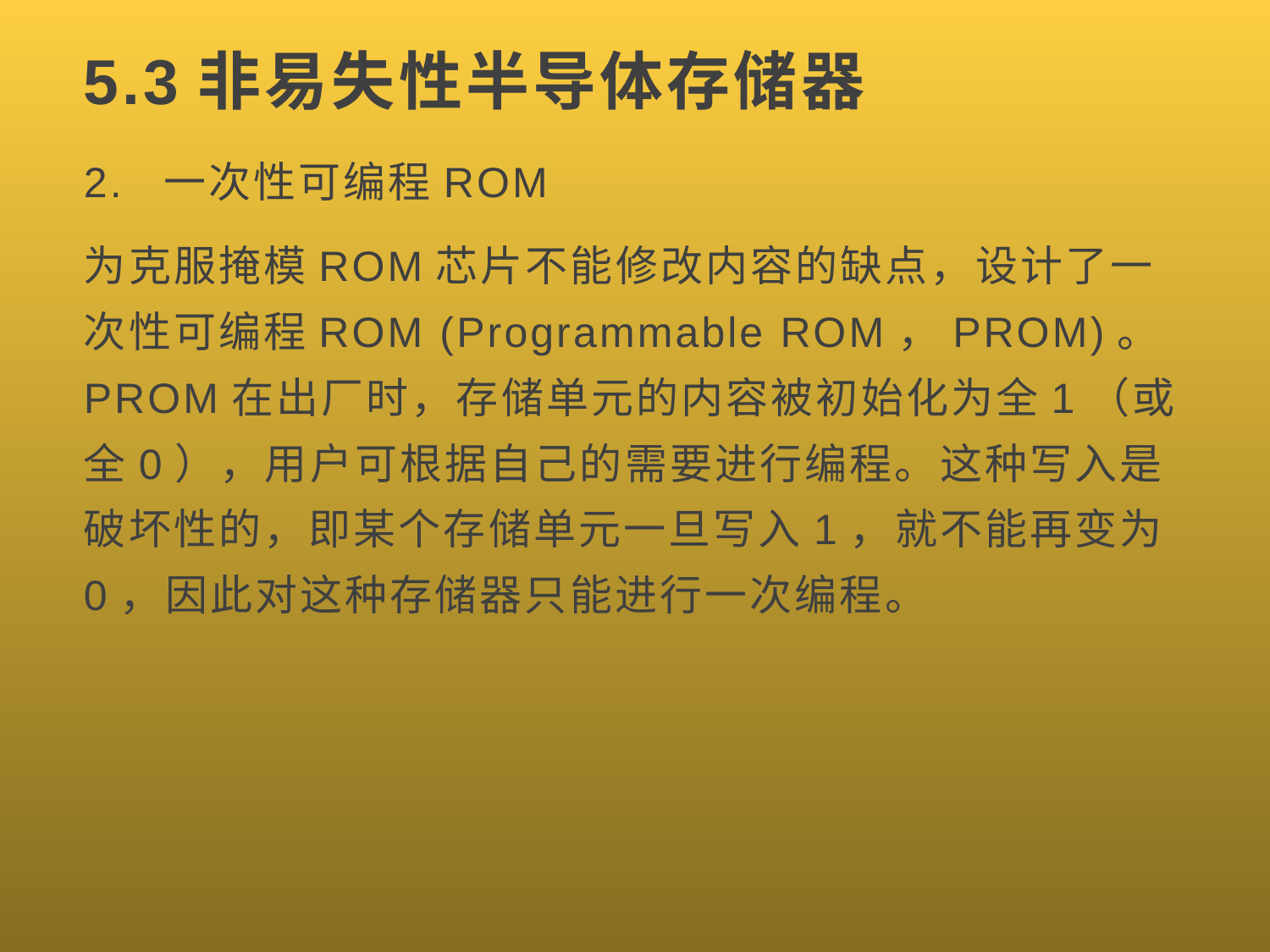

# 5.3非易失性半导体存储器
2.  一次性可编程ROM
为克服掩模ROM芯片不能修改内容的缺点，设计了一次性可编程ROM (Programmable ROM，PROM)。PROM在出厂时，存储单元的内容被初始化为全1（或全0），用户可根据自己的需要进行编程。这种写入是破坏性的，即某个存储单元一旦写入1，就不能再变为0，因此对这种存储器只能进行一次编程。